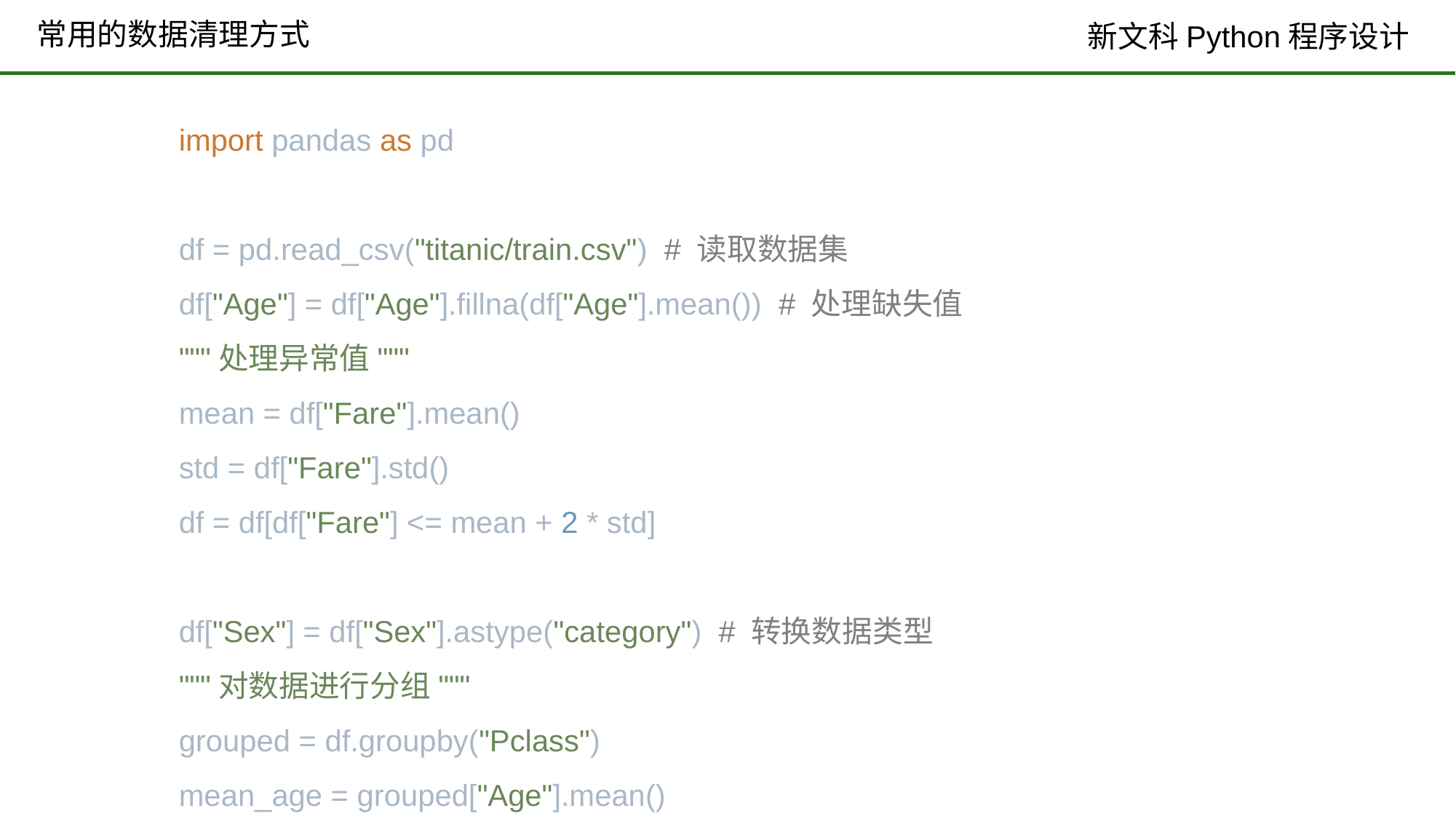

# 常用的数据清理方式
import pandas as pd
df = pd.read_csv("titanic/train.csv")  # 读取数据集
df["Age"] = df["Age"].fillna(df["Age"].mean())  # 处理缺失值
"""处理异常值"""
mean = df["Fare"].mean()
std = df["Fare"].std()
df = df[df["Fare"] <= mean + 2 * std]
df["Sex"] = df["Sex"].astype("category")  # 转换数据类型
"""对数据进行分组"""
grouped = df.groupby("Pclass")
mean_age = grouped["Age"].mean()